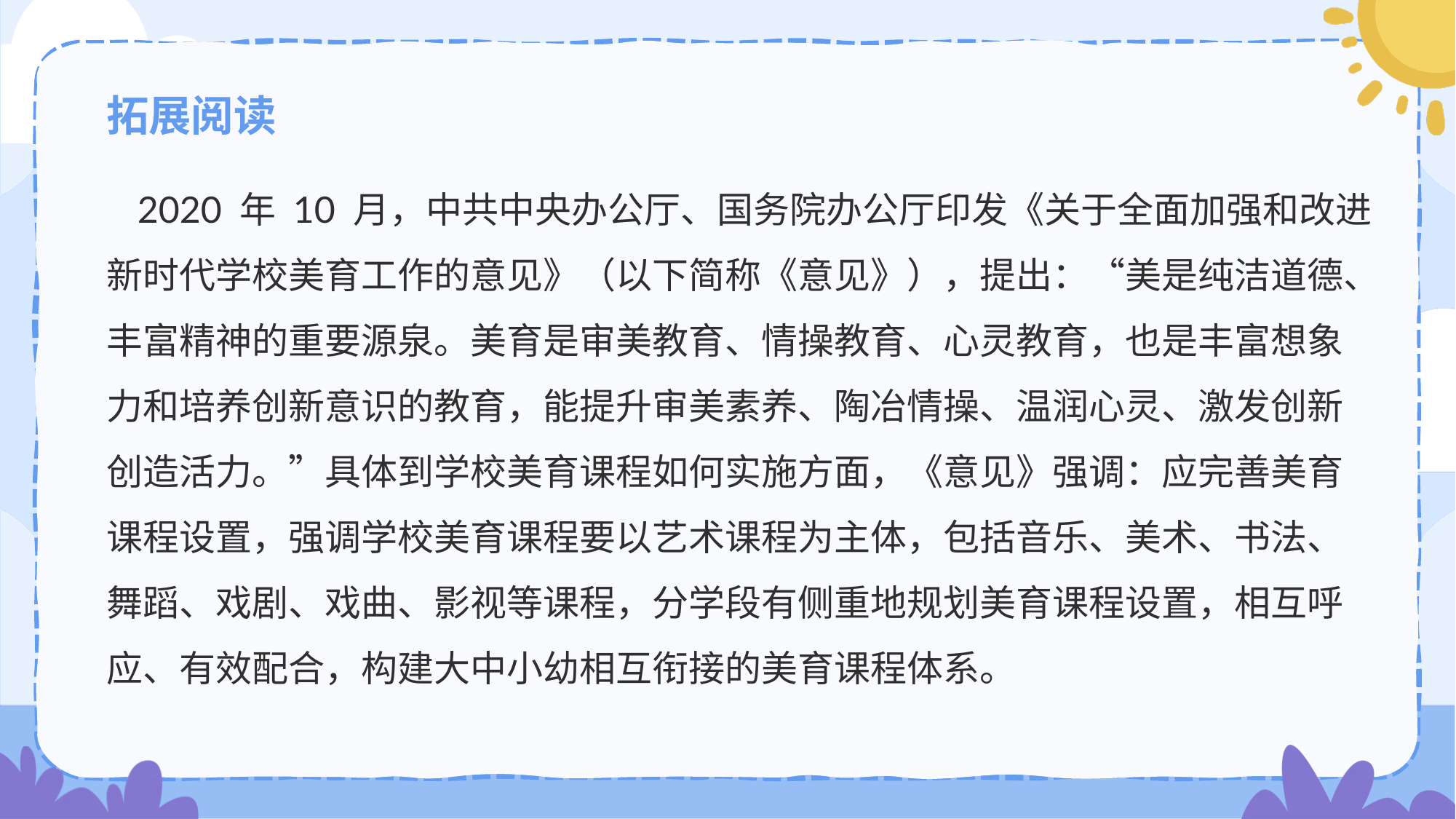

拓展阅读
    2020 年 10 月，中共中央办公厅、国务院办公厅印发《关于全面加强和改进新时代学校美育工作的意见》（以下简称《意见》），提出：“美是纯洁道德、丰富精神的重要源泉。美育是审美教育、情操教育、心灵教育，也是丰富想象力和培养创新意识的教育，能提升审美素养、陶冶情操、温润心灵、激发创新创造活力。”具体到学校美育课程如何实施方面，《意见》强调：应完善美育课程设置，强调学校美育课程要以艺术课程为主体，包括音乐、美术、书法、舞蹈、戏剧、戏曲、影视等课程，分学段有侧重地规划美育课程设置，相互呼应、有效配合，构建大中小幼相互衔接的美育课程体系。